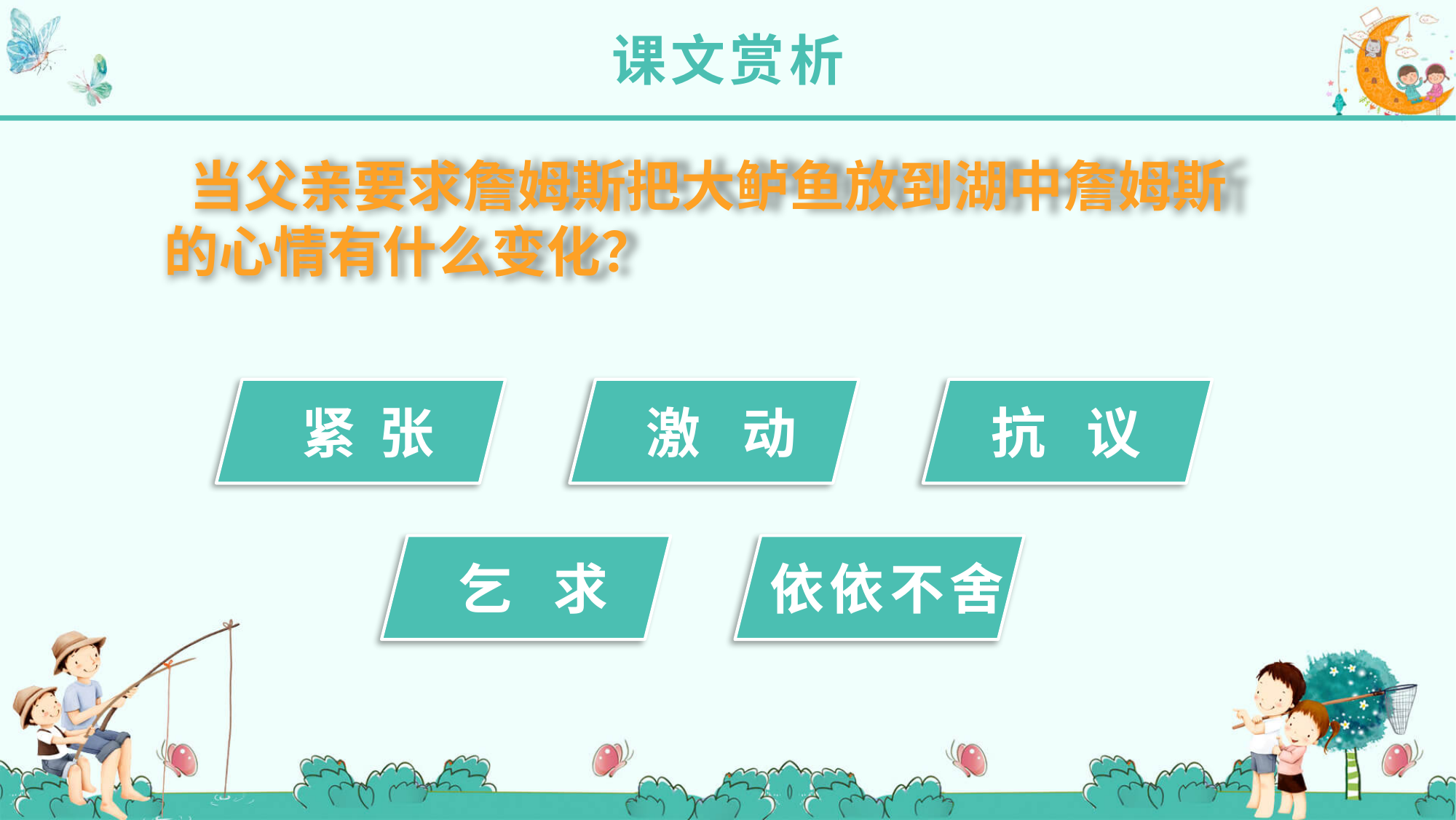

课文赏析

 当父亲要求詹姆斯把大鲈鱼放到湖中詹姆斯的心情有什么变化？

紧 张

激  动

抗  议

乞  求

依依不舍